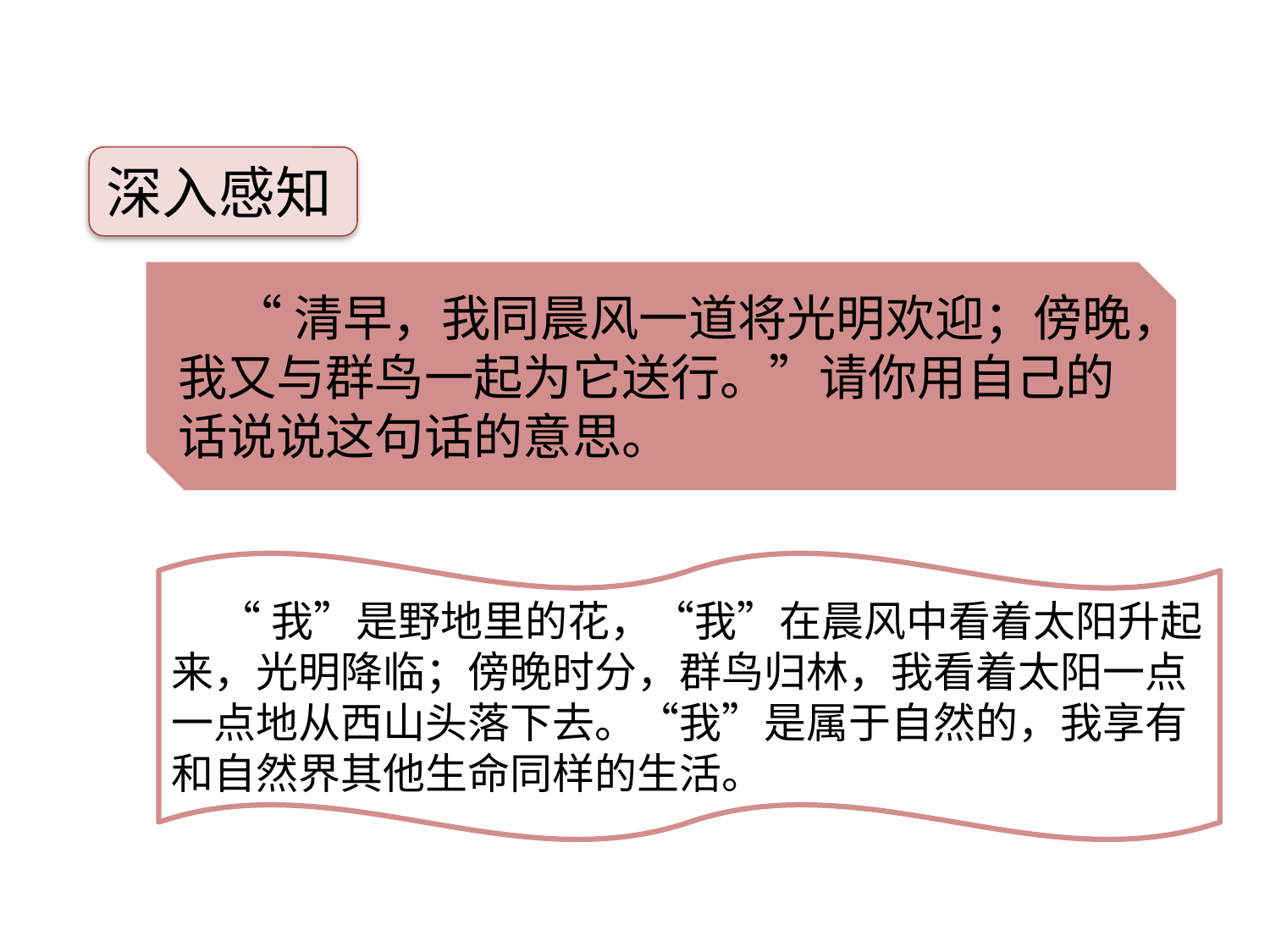

深入感知
     “清早，我同晨风一道将光明欢迎；傍晚，我又与群鸟一起为它送行。”请你用自己的话说说这句话的意思。
     “我”是野地里的花，“我”在晨风中看着太阳升起来，光明降临；傍晚时分，群鸟归林，我看着太阳一点一点地从西山头落下去。“我”是属于自然的，我享有和自然界其他生命同样的生活。